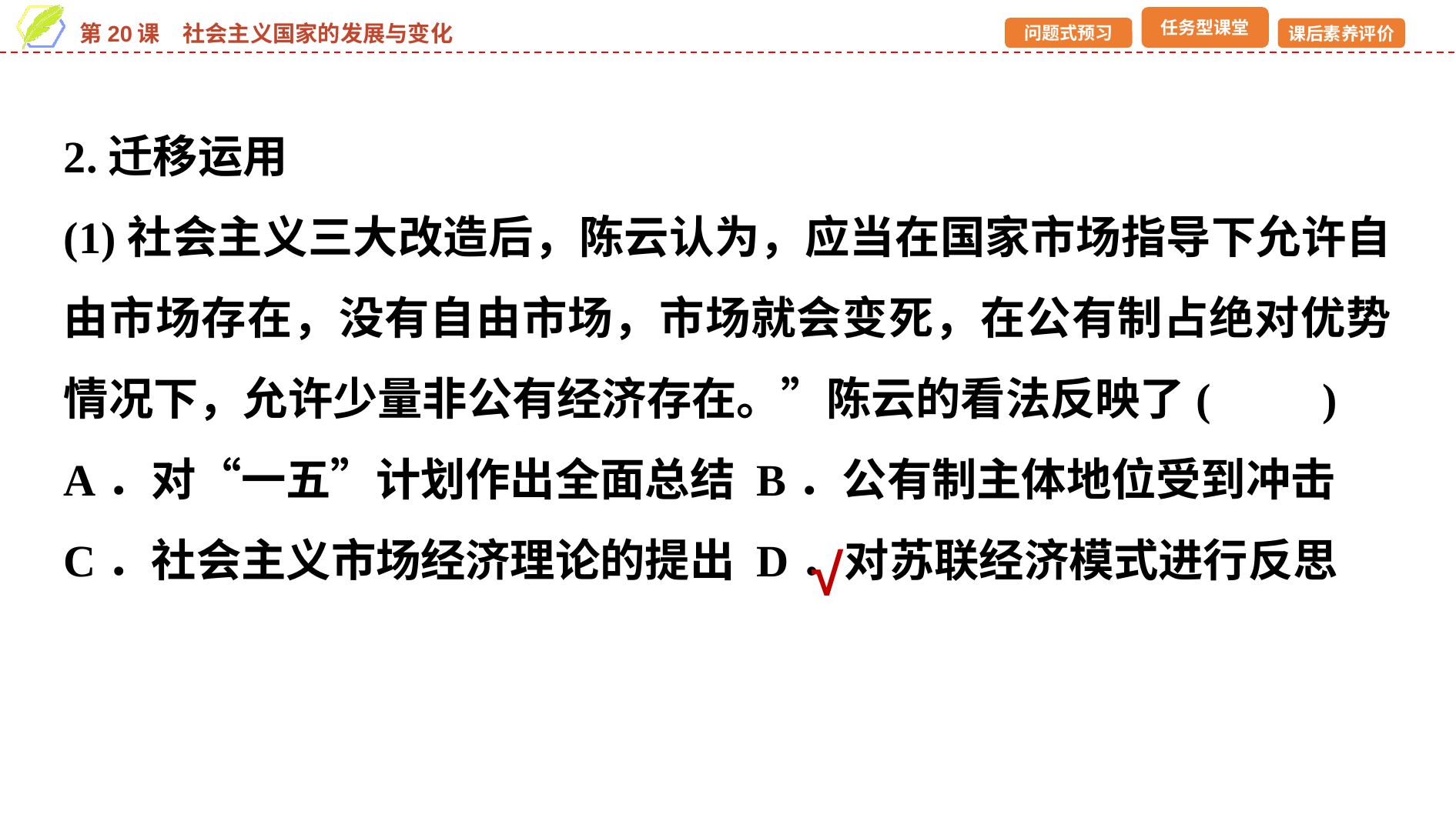

2.迁移运用
(1)社会主义三大改造后，陈云认为，应当在国家市场指导下允许自由市场存在，没有自由市场，市场就会变死，在公有制占绝对优势情况下，允许少量非公有经济存在。”陈云的看法反映了(　　)
A．对“一五”计划作出全面总结	B．公有制主体地位受到冲击
C．社会主义市场经济理论的提出	D．对苏联经济模式进行反思
√